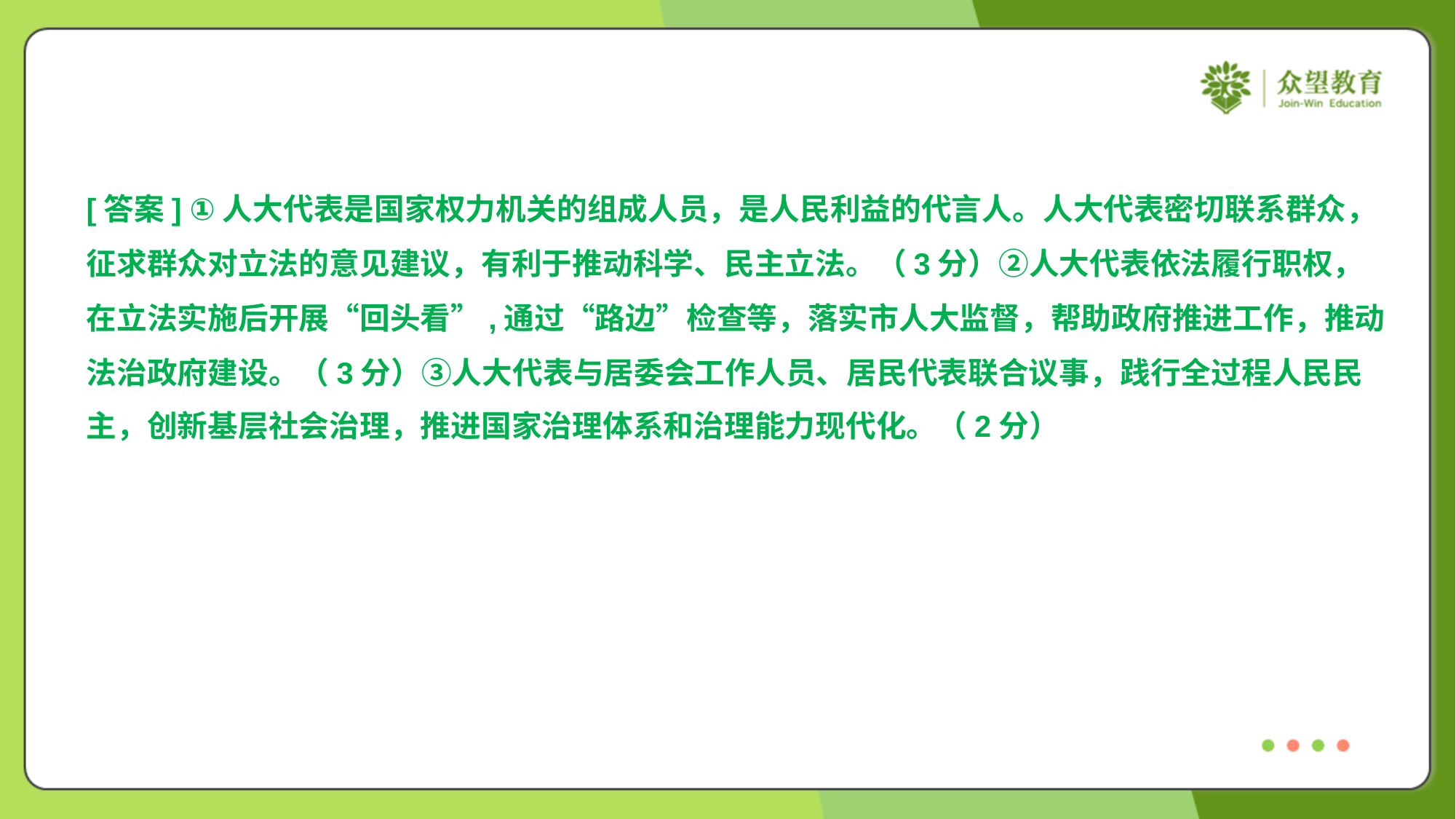

[答案] ①人大代表是国家权力机关的组成人员，是人民利益的代言人。人大代表密切联系群众，
征求群众对立法的意见建议，有利于推动科学、民主立法。（3分）②人大代表依法履行职权，
在立法实施后开展“回头看”,通过“路边”检查等，落实市人大监督，帮助政府推进工作，推动
法治政府建设。（3分）③人大代表与居委会工作人员、居民代表联合议事，践行全过程人民民
主，创新基层社会治理，推进国家治理体系和治理能力现代化。（2分）